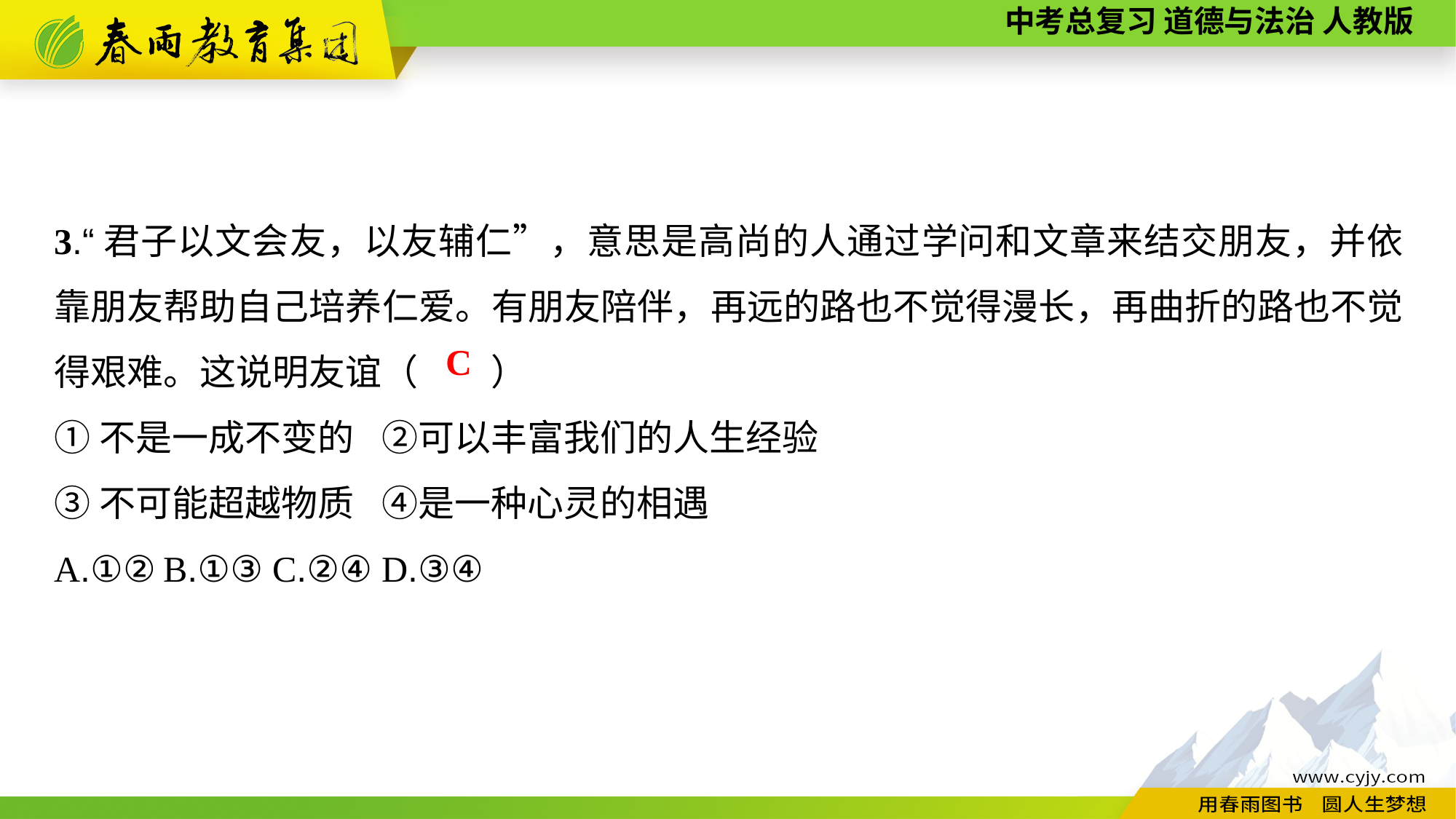

3.“君子以文会友，以友辅仁”，意思是高尚的人通过学问和文章来结交朋友，并依靠朋友帮助自己培养仁爱。有朋友陪伴，再远的路也不觉得漫长，再曲折的路也不觉得艰难。这说明友谊（　　）
①不是一成不变的	②可以丰富我们的人生经验
③不可能超越物质	④是一种心灵的相遇
A.①②	B.①③	C.②④	D.③④
C